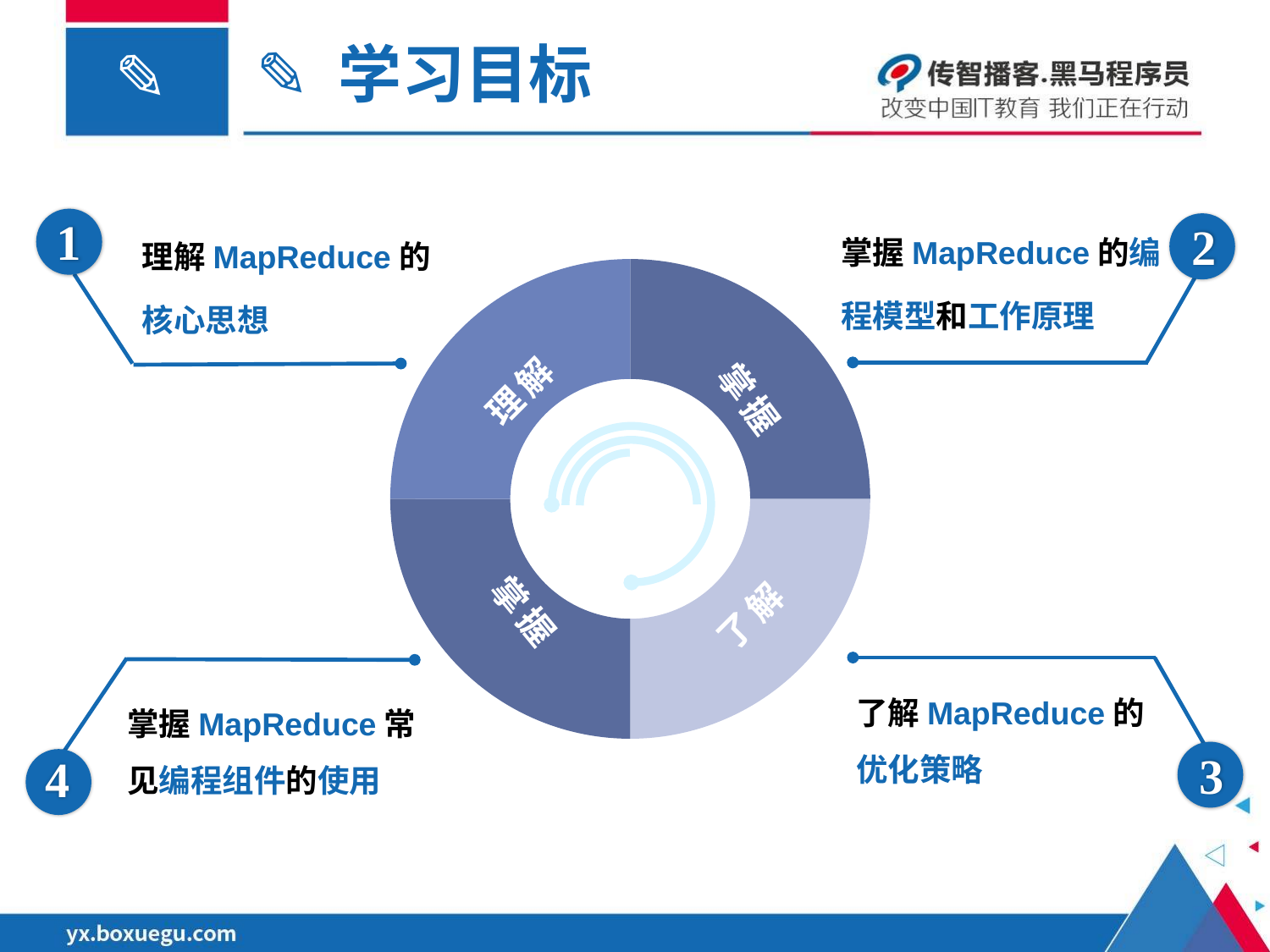

✎ 学习目标
1

理解MapReduce的核心思想
掌握MapReduce的编程模型和工作原理
2

### Chart

| Category | 销售额 |
|---|---|
| 掌握知识 | 2.5 |
| 理解知识 | 2.5 |
| 熟悉知识 | 2.5 |
理解
掌握
掌握

了解
了解MapReduce的
优化策略
3

掌握MapReduce常见编程组件的使用
4